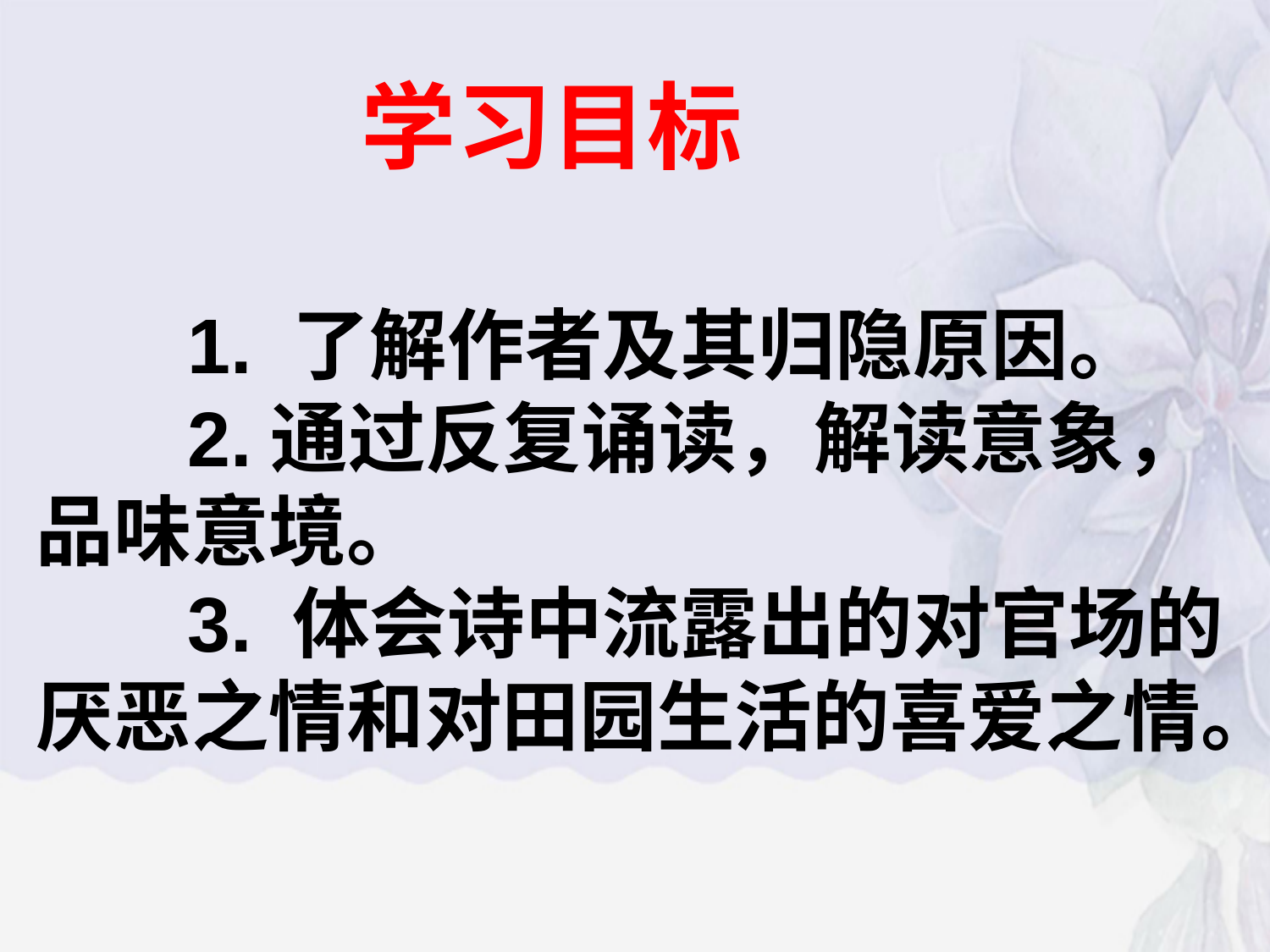

学习目标

       1. 了解作者及其归隐原因。
       2.通过反复诵读，解读意象，品味意境。
       3. 体会诗中流露出的对官场的厌恶之情和对田园生活的喜爱之情。